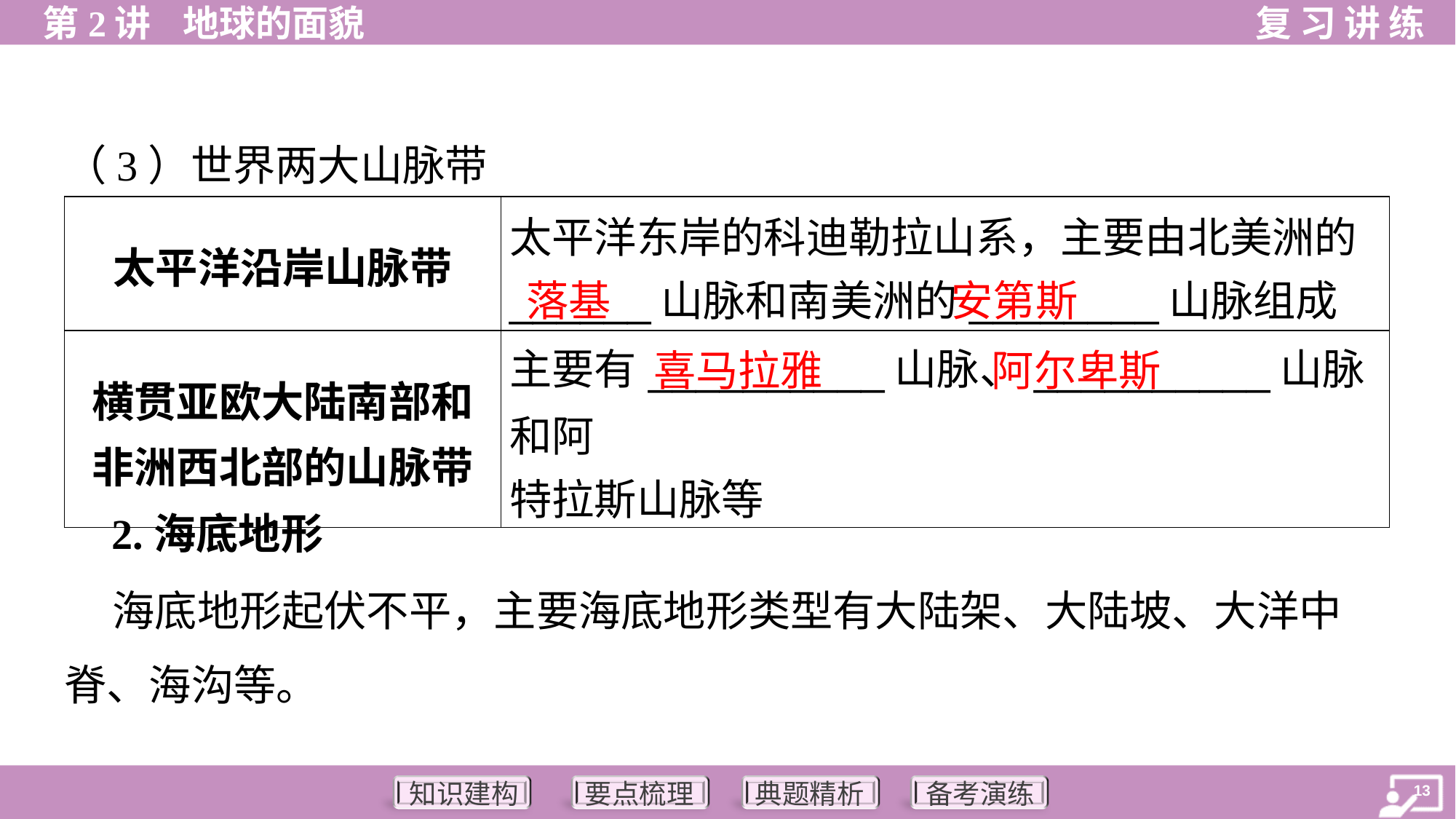

（3）世界两大山脉带
| 太平洋沿岸山脉带 | 太平洋东岸的科迪勒拉山系，主要由北美洲的 \_\_\_\_\_\_山脉和南美洲的\_\_\_\_\_\_\_\_山脉组成 |
| --- | --- |
| 横贯亚欧大陆南部和 非洲西北部的山脉带 | 主要有\_\_\_\_\_\_\_\_\_\_山脉、\_\_\_\_\_\_\_\_\_\_山脉和阿 特拉斯山脉等 |
落基
安第斯
喜马拉雅
阿尔卑斯
    2.海底地形
    海底地形起伏不平，主要海底地形类型有大陆架、大陆坡、大洋中
脊、海沟等。